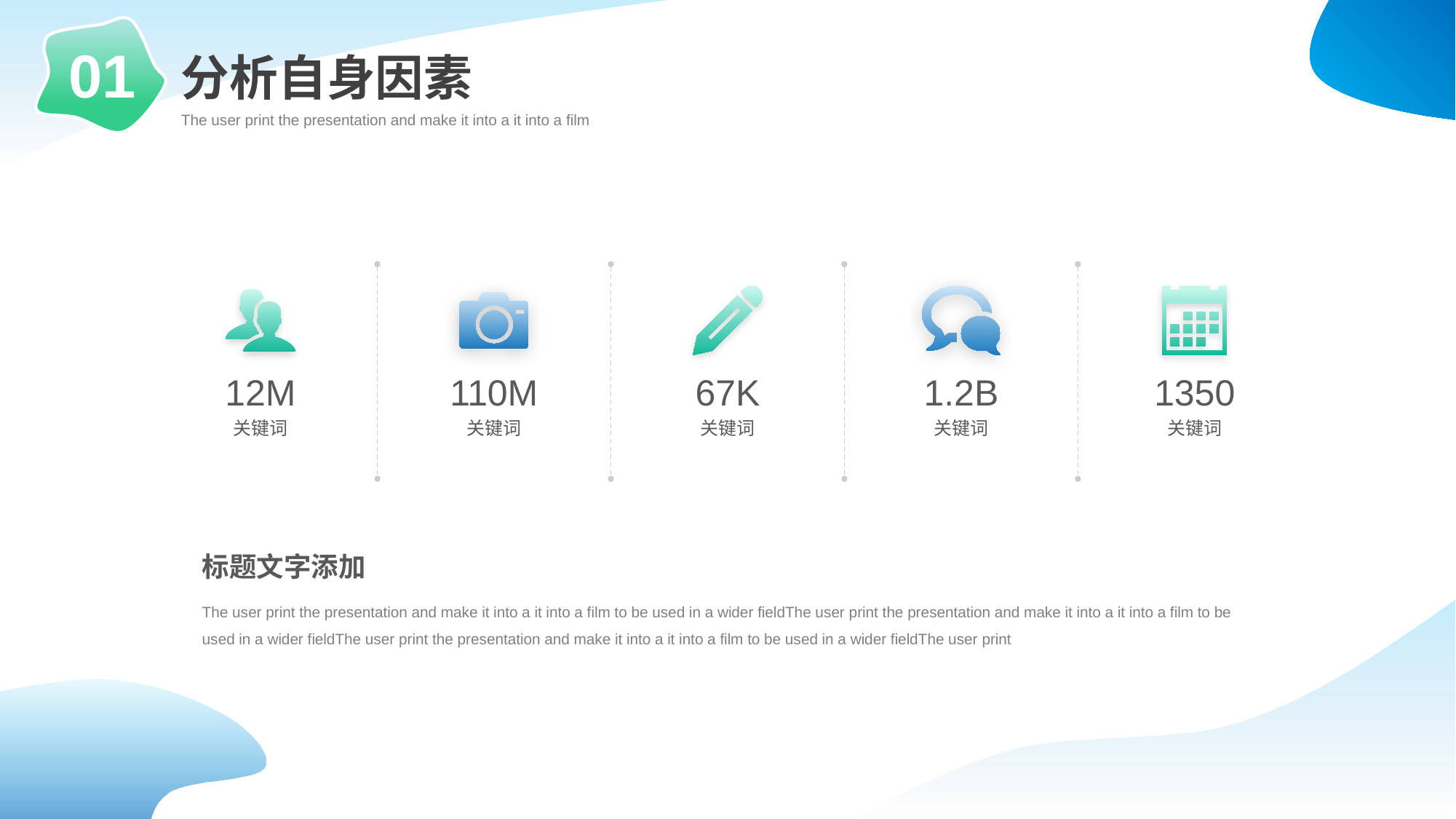

01
分析自身因素
The user print the presentation and make it into a it into a film

110M
12M
67K
1.2B
1350
关键词
关键词
关键词
关键词
关键词
标题文字添加
The user print the presentation and make it into a it into a film to be used in a wider fieldThe user print the presentation and make it into a it into a film to be used in a wider fieldThe user print the presentation and make it into a it into a film to be used in a wider fieldThe user print